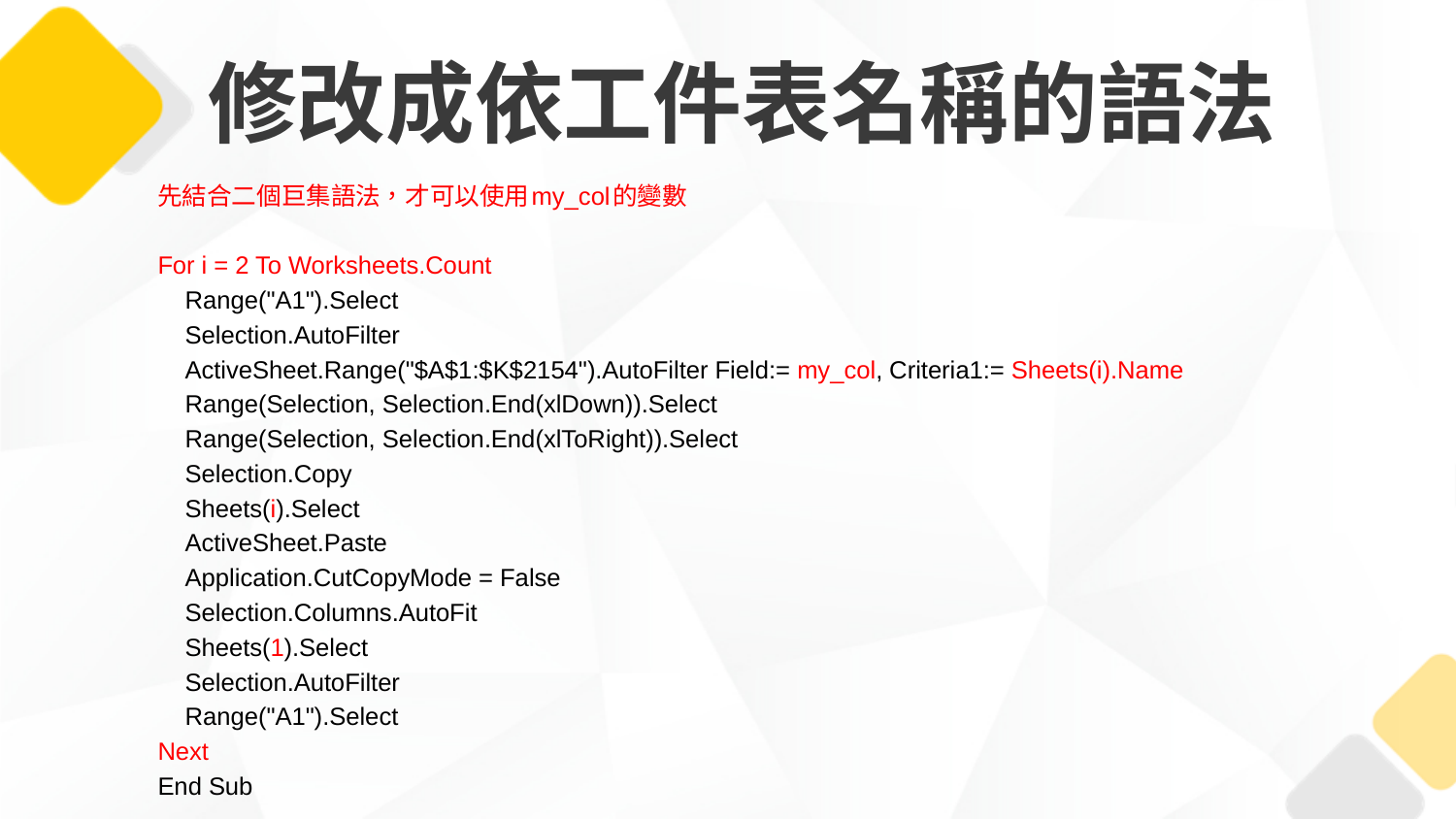

# 修改成依工件表名稱的語法
先結合二個巨集語法，才可以使用my_col的變數

For i = 2 To Worksheets.Count
    Range("A1").Select
    Selection.AutoFilter
    ActiveSheet.Range("$A$1:$K$2154").AutoFilter Field:= my_col, Criteria1:= Sheets(i).Name
    Range(Selection, Selection.End(xlDown)).Select
    Range(Selection, Selection.End(xlToRight)).Select
    Selection.Copy
    Sheets(i).Select
    ActiveSheet.Paste
    Application.CutCopyMode = False
    Selection.Columns.AutoFit
    Sheets(1).Select
    Selection.AutoFilter
    Range("A1").Select
Next
End Sub